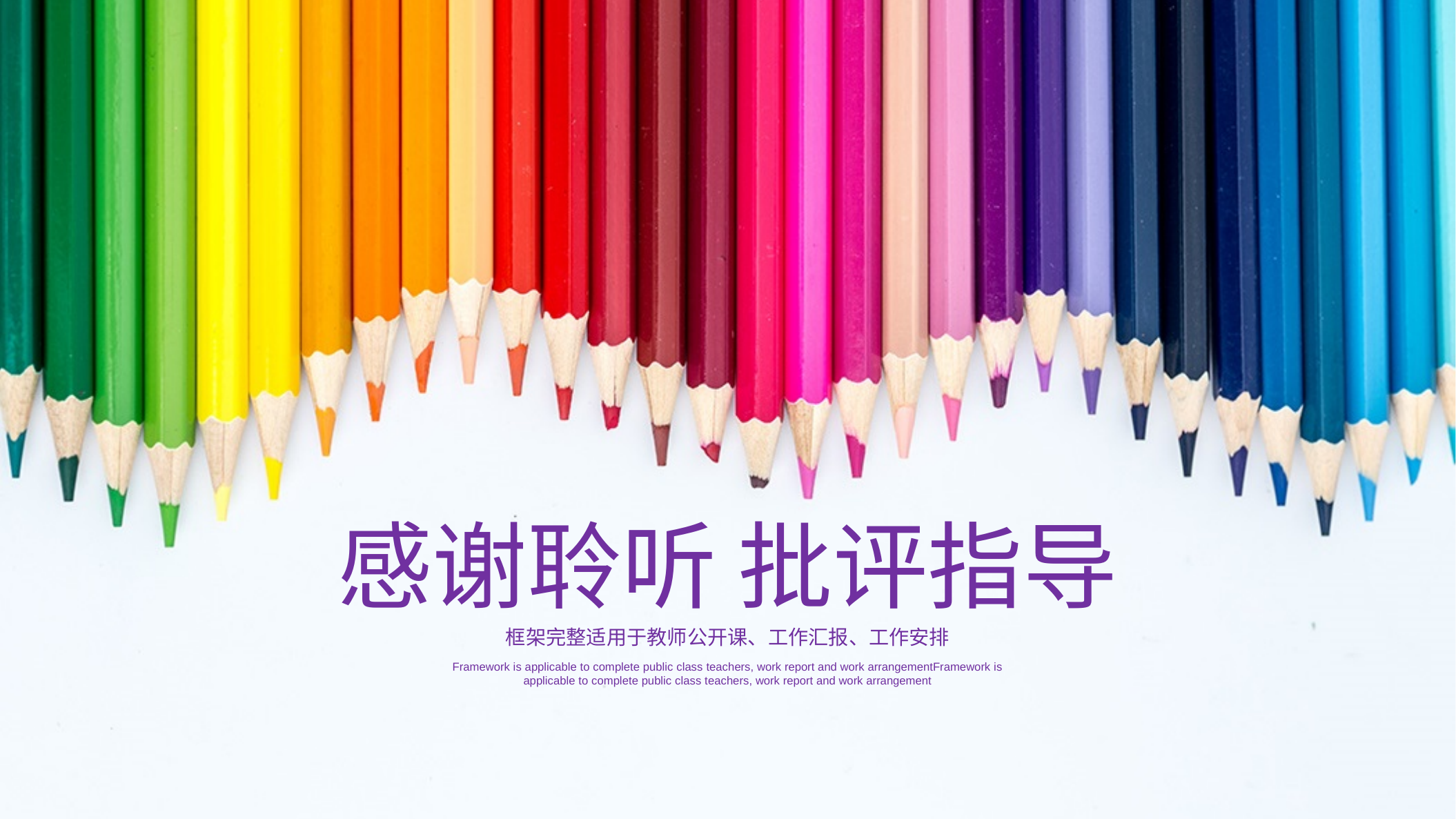

感谢聆听 批评指导
框架完整适用于教师公开课、工作汇报、工作安排
Framework is applicable to complete public class teachers, work report and work arrangementFramework is applicable to complete public class teachers, work report and work arrangement